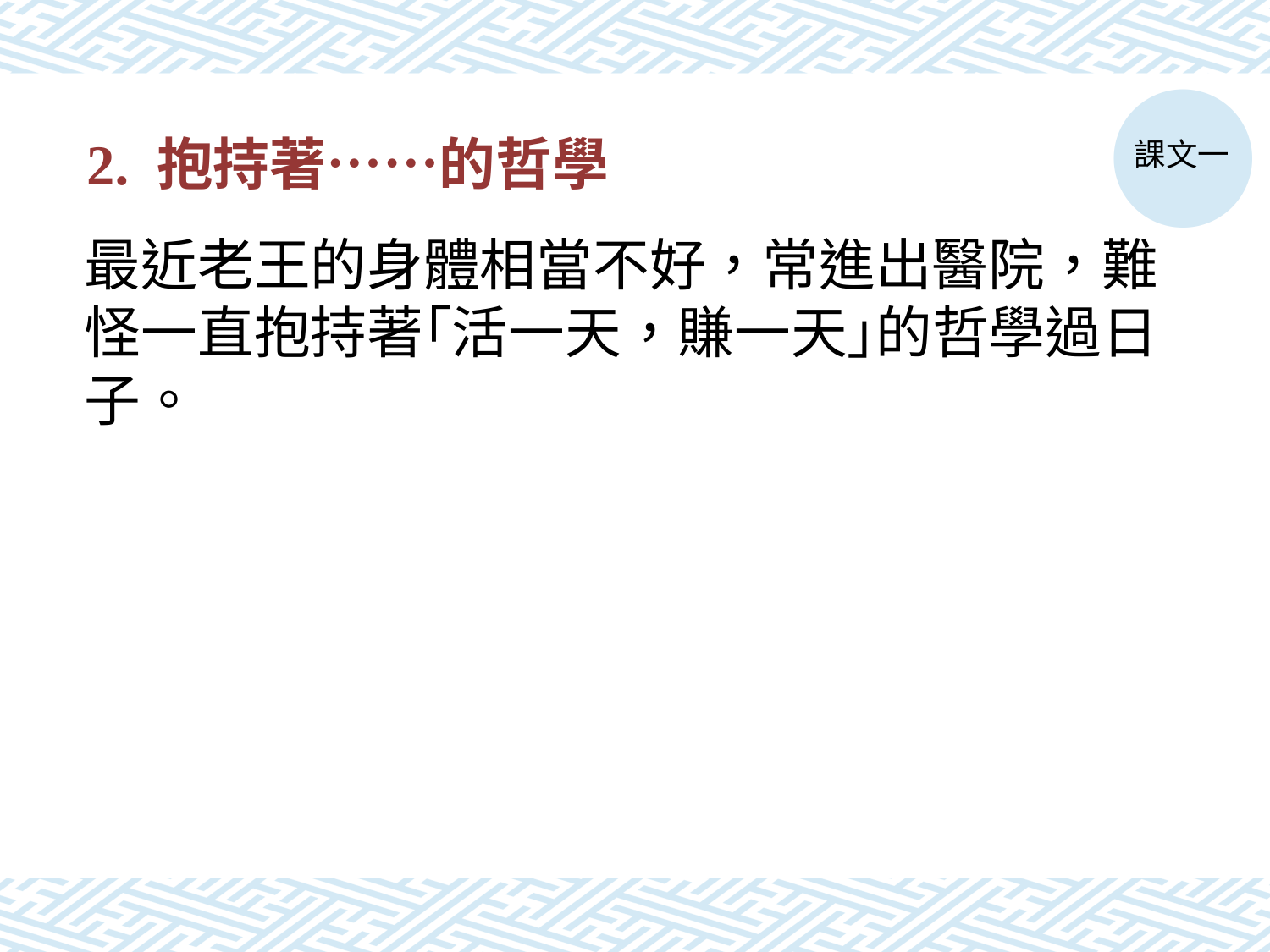

課文一
# 2. 抱持著……的哲學
最近老王的身體相當不好，常進出醫院，難怪一直抱持著｢活一天，賺一天｣的哲學過日子。